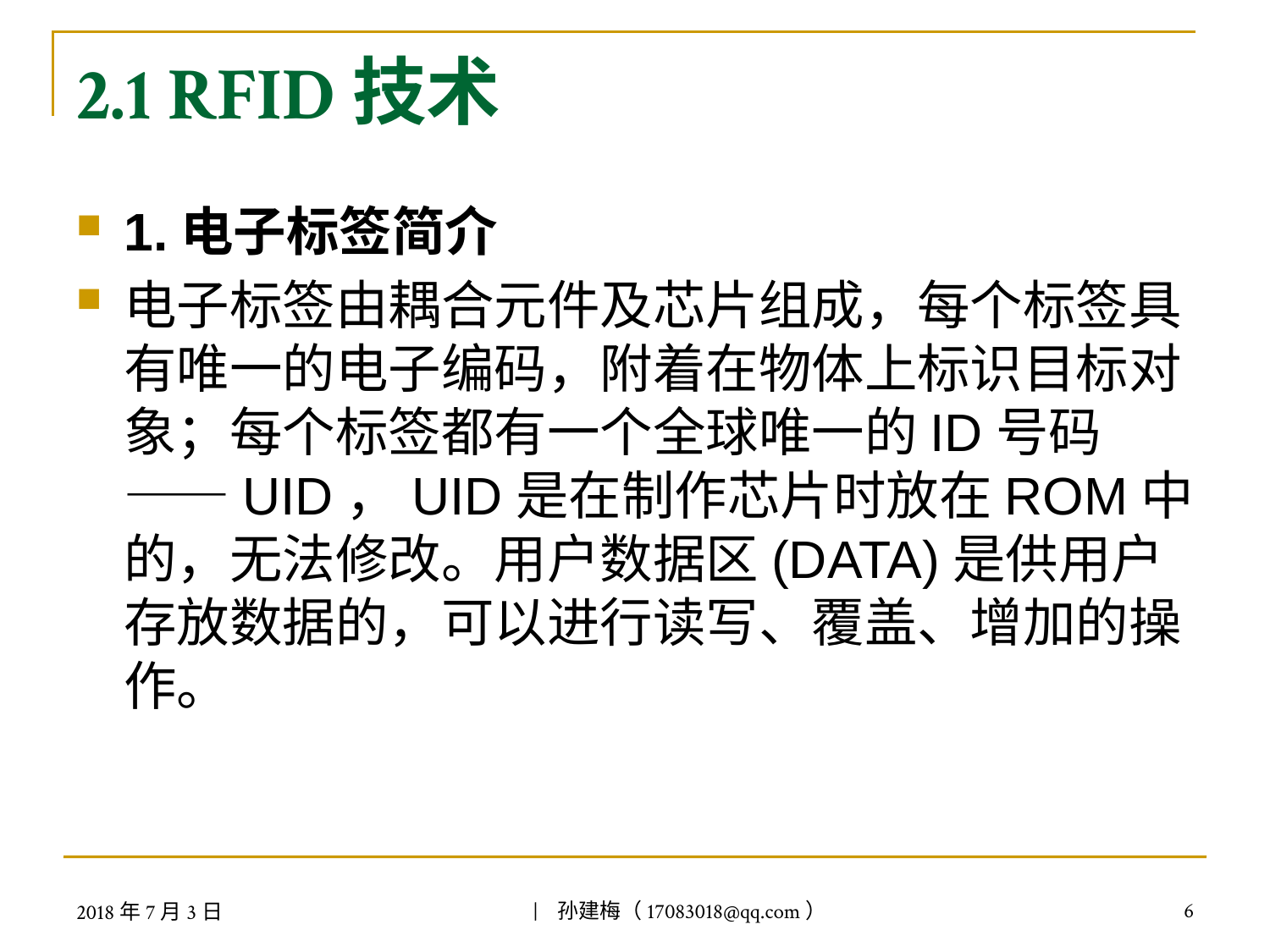

# 2.1 RFID技术
1.电子标签简介
电子标签由耦合元件及芯片组成，每个标签具有唯一的电子编码，附着在物体上标识目标对象；每个标签都有一个全球唯一的ID号码——UID，UID是在制作芯片时放在ROM中的，无法修改。用户数据区(DATA)是供用户存放数据的，可以进行读写、覆盖、增加的操作。
|   孙建梅（17083018@qq.com）
2018年7月3日
6